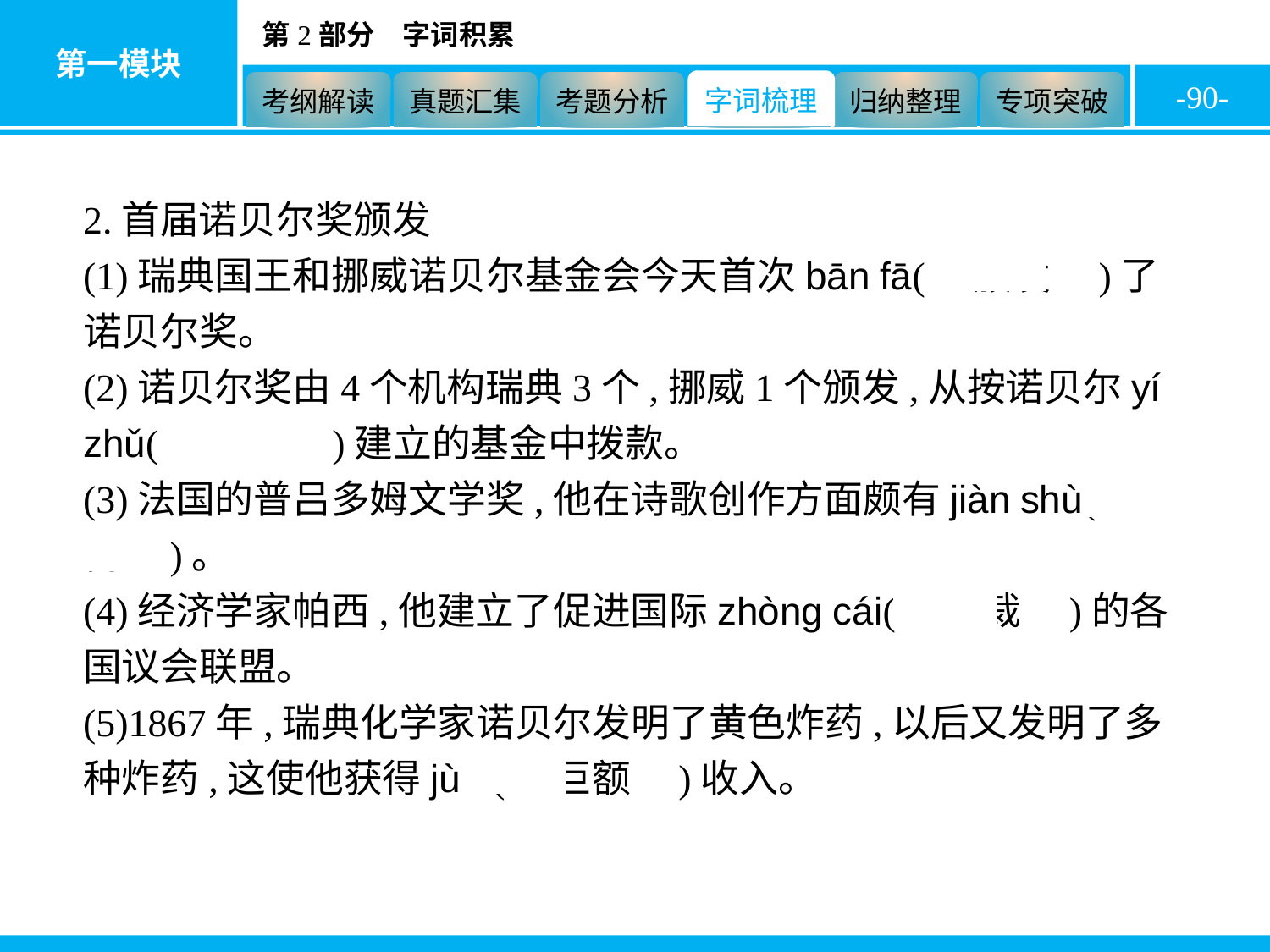

-90-
2.首届诺贝尔奖颁发
(1)瑞典国王和挪威诺贝尔基金会今天首次bān fā(　颁发　)了诺贝尔奖。
(2)诺贝尔奖由4个机构瑞典3个,挪威1个颁发,从按诺贝尔yí zhǔ(　遗嘱　)建立的基金中拨款。
(3)法国的普吕多姆文学奖,他在诗歌创作方面颇有jiàn shù(　建树　)。
(4)经济学家帕西,他建立了促进国际zhòng cái(　仲裁　)的各国议会联盟。
(5)1867年,瑞典化学家诺贝尔发明了黄色炸药,以后又发明了多种炸药,这使他获得jù é(　巨额　)收入。